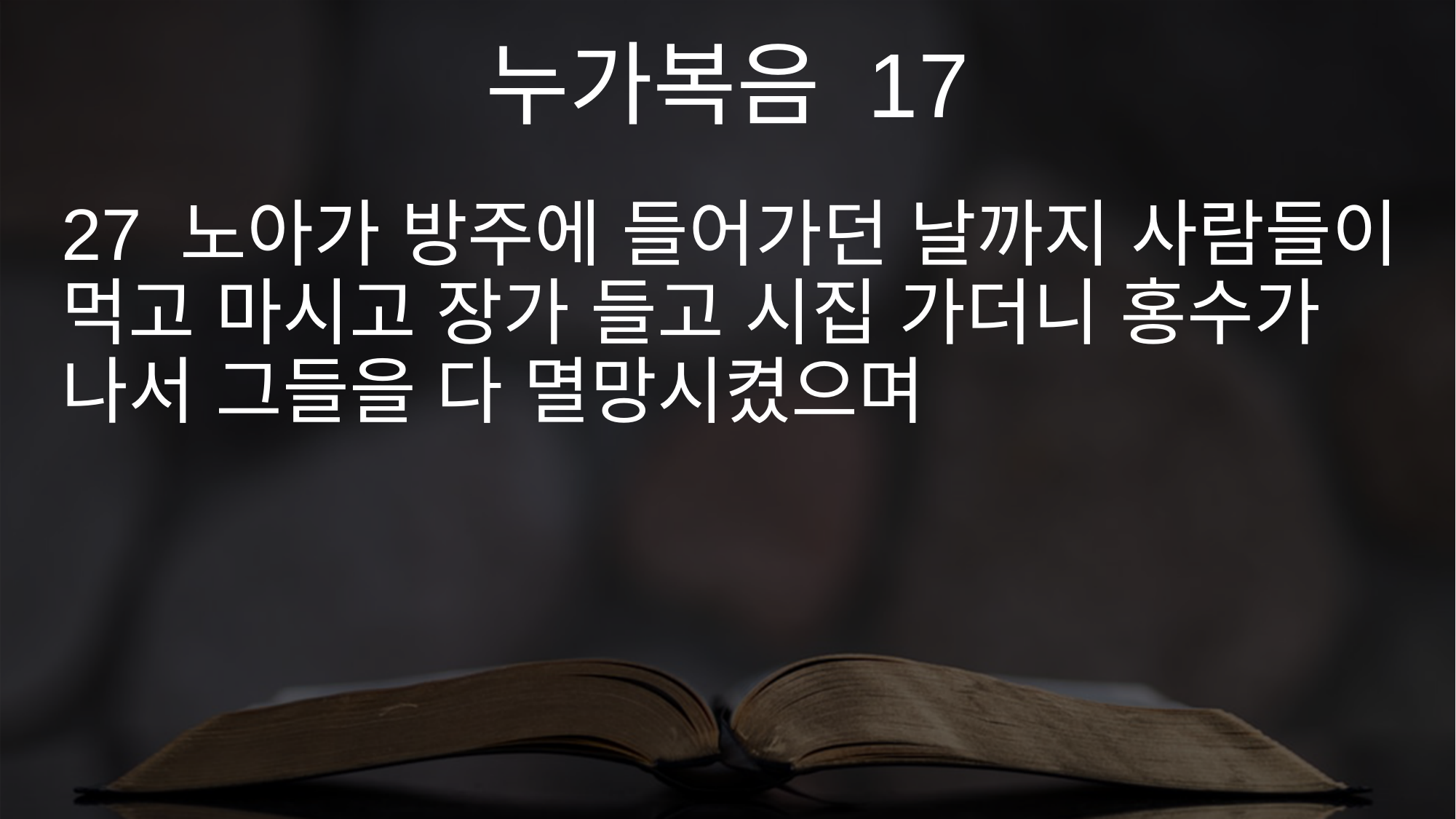

누가복음 17
27 노아가 방주에 들어가던 날까지 사람들이 먹고 마시고 장가 들고 시집 가더니 홍수가 나서 그들을 다 멸망시켰으며